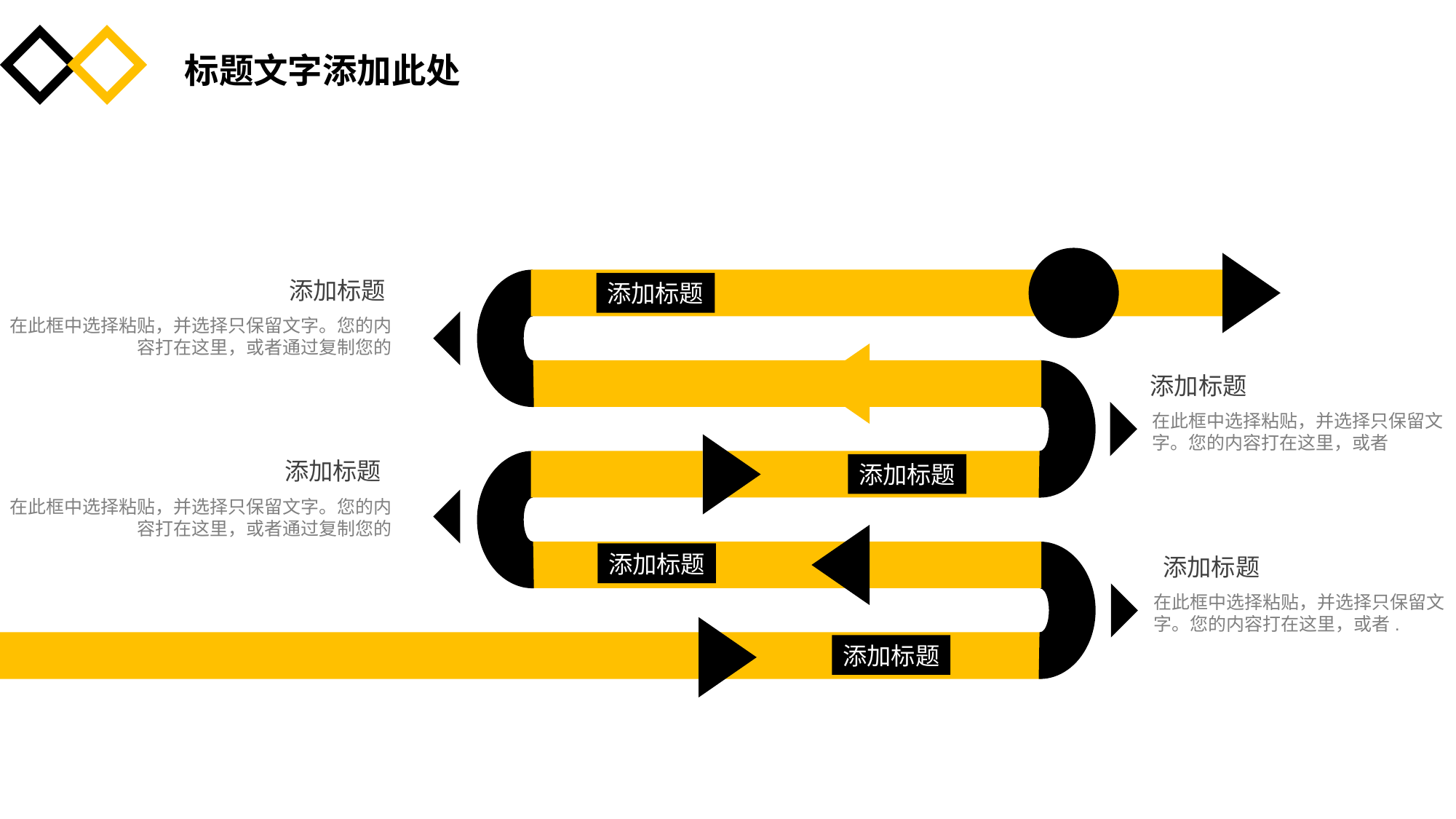

标题文字添加此处

添加标题

添加标题

添加标题

添加标题

添加标题
在此框中选择粘贴，并选择只保留文字。您的内容打在这里，或者通过复制您的
添加标题
在此框中选择粘贴，并选择只保留文字。您的内容打在这里，或者
添加标题
在此框中选择粘贴，并选择只保留文字。您的内容打在这里，或者通过复制您的
添加标题
在此框中选择粘贴，并选择只保留文字。您的内容打在这里，或者.